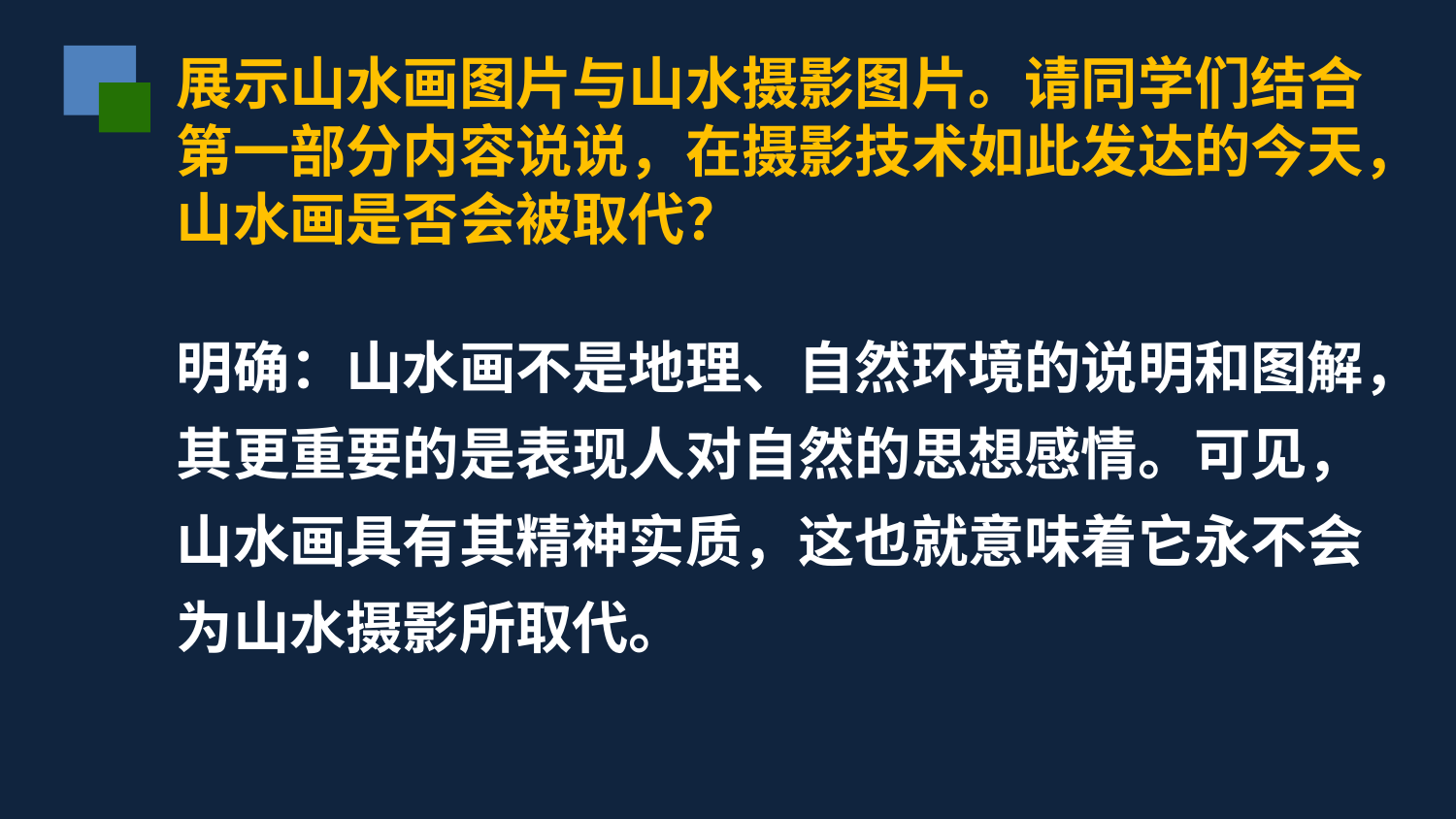

展示山水画图片与山水摄影图片。请同学们结合第一部分内容说说，在摄影技术如此发达的今天，山水画是否会被取代？

明确：山水画不是地理、自然环境的说明和图解，其更重要的是表现人对自然的思想感情。可见，山水画具有其精神实质，这也就意味着它永不会为山水摄影所取代。